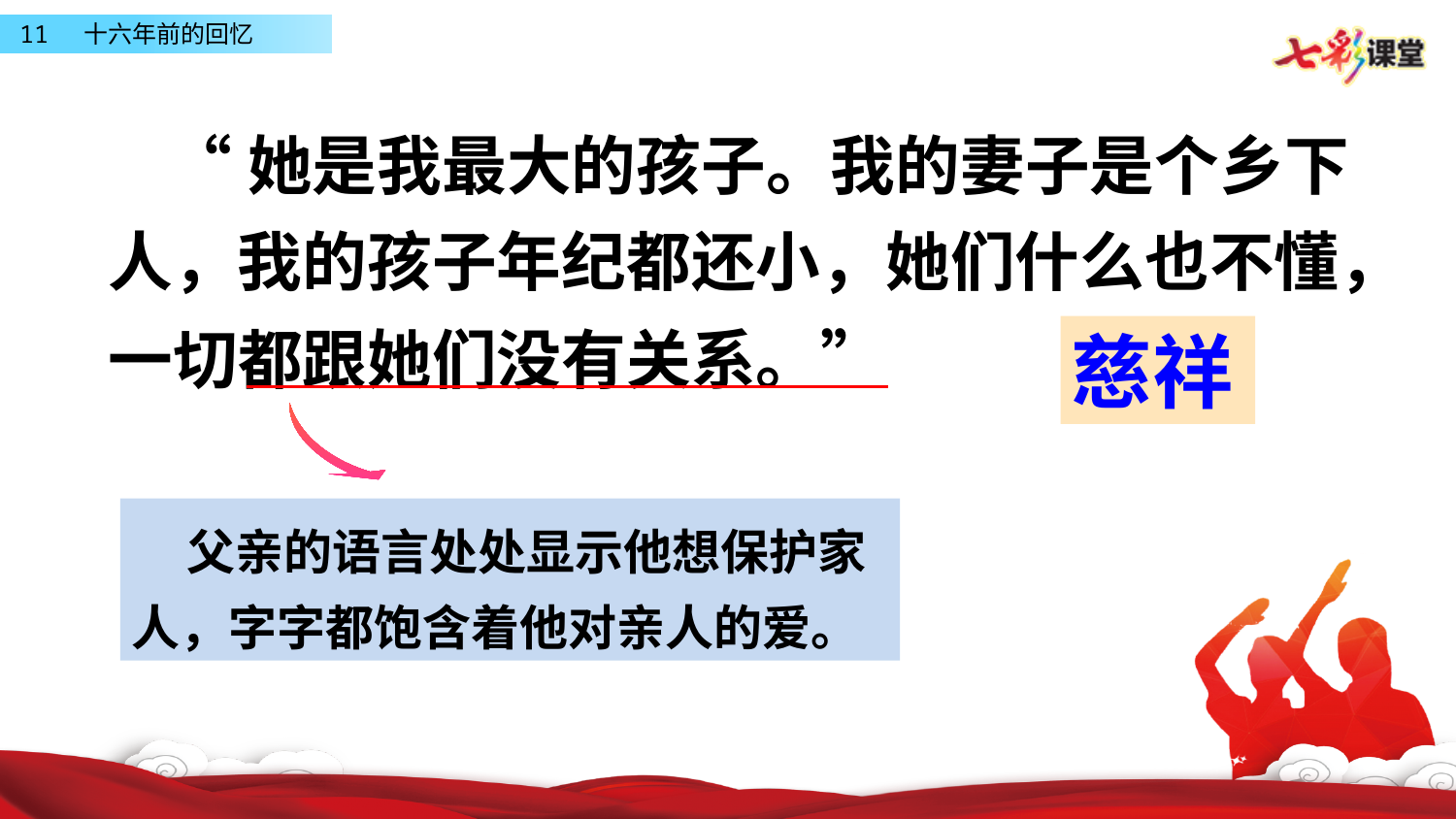

“她是我最大的孩子。我的妻子是个乡下人，我的孩子年纪都还小，她们什么也不懂，一切都跟她们没有关系。”
慈祥

    父亲的语言处处显示他想保护家人，字字都饱含着他对亲人的爱。